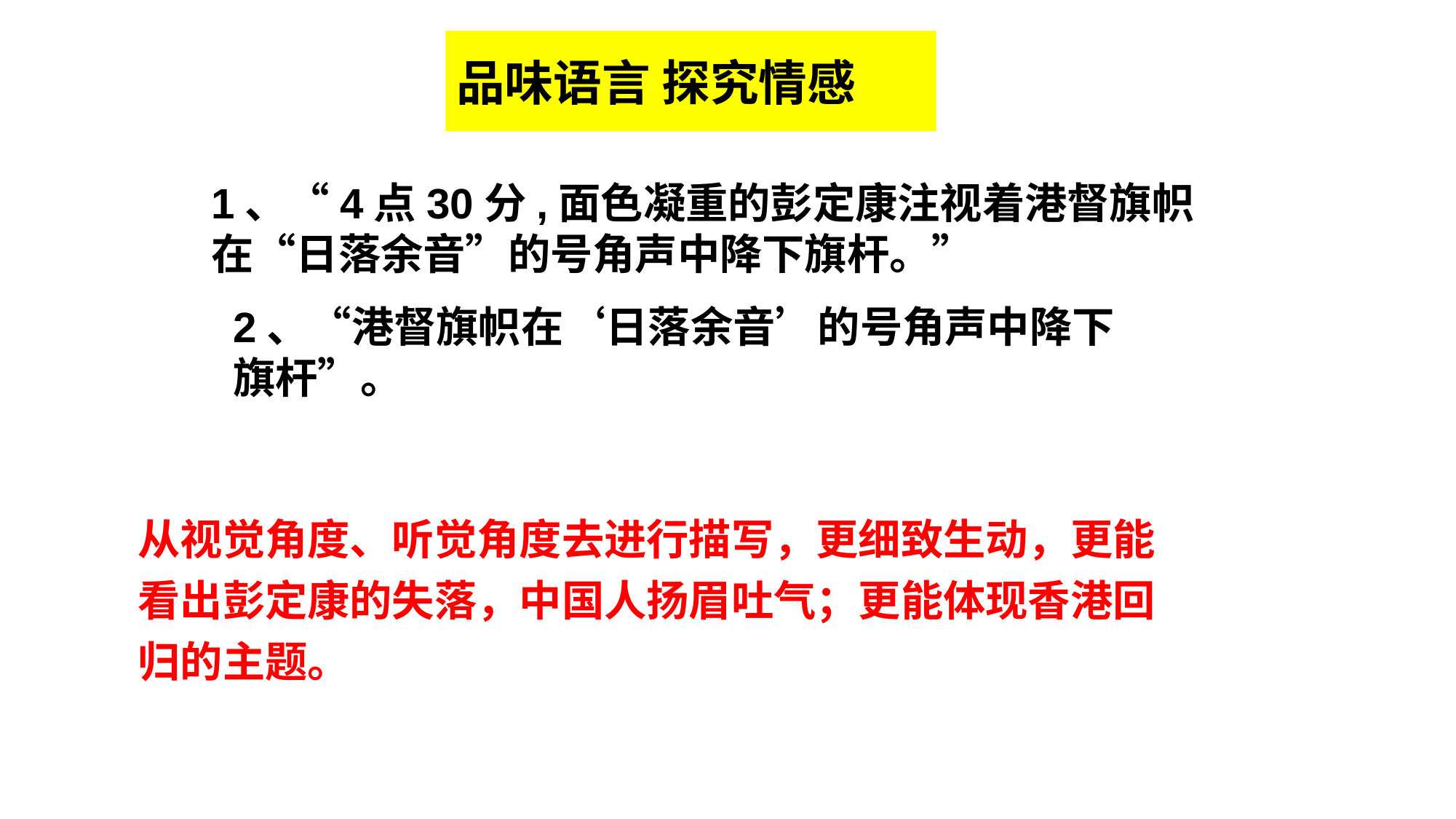

品味语言 探究情感
1、“4点30分,面色凝重的彭定康注视着港督旗帜在“日落余音”的号角声中降下旗杆。”

2、“港督旗帜在‘日落余音’的号角声中降下
旗杆”。

从视觉角度、听觉角度去进行描写，更细致生动，更能看出彭定康的失落，中国人扬眉吐气；更能体现香港回归的主题。